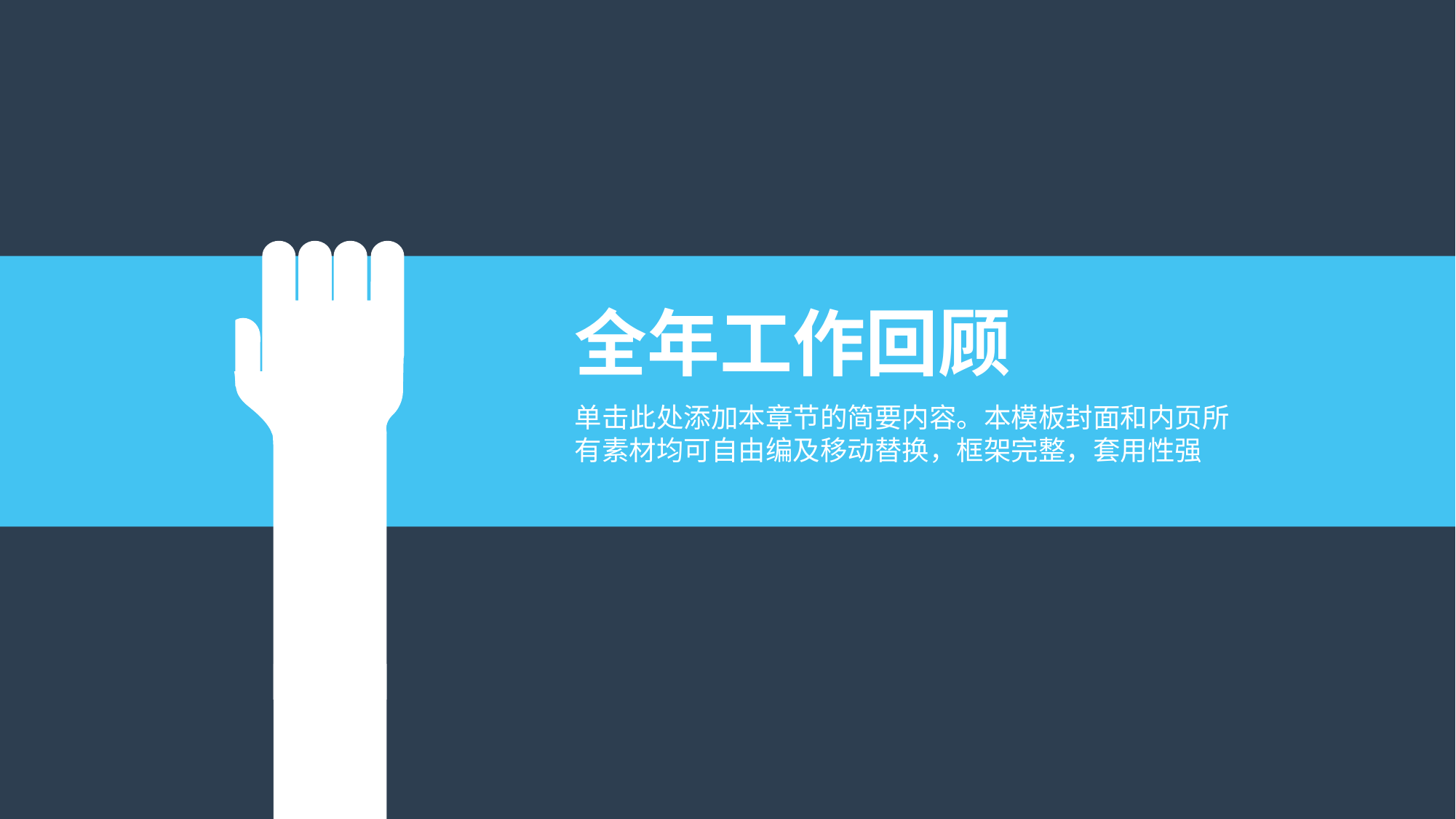

全年工作回顾
单击此处添加本章节的简要内容。本模板封面和内页所有素材均可自由编及移动替换，框架完整，套用性强